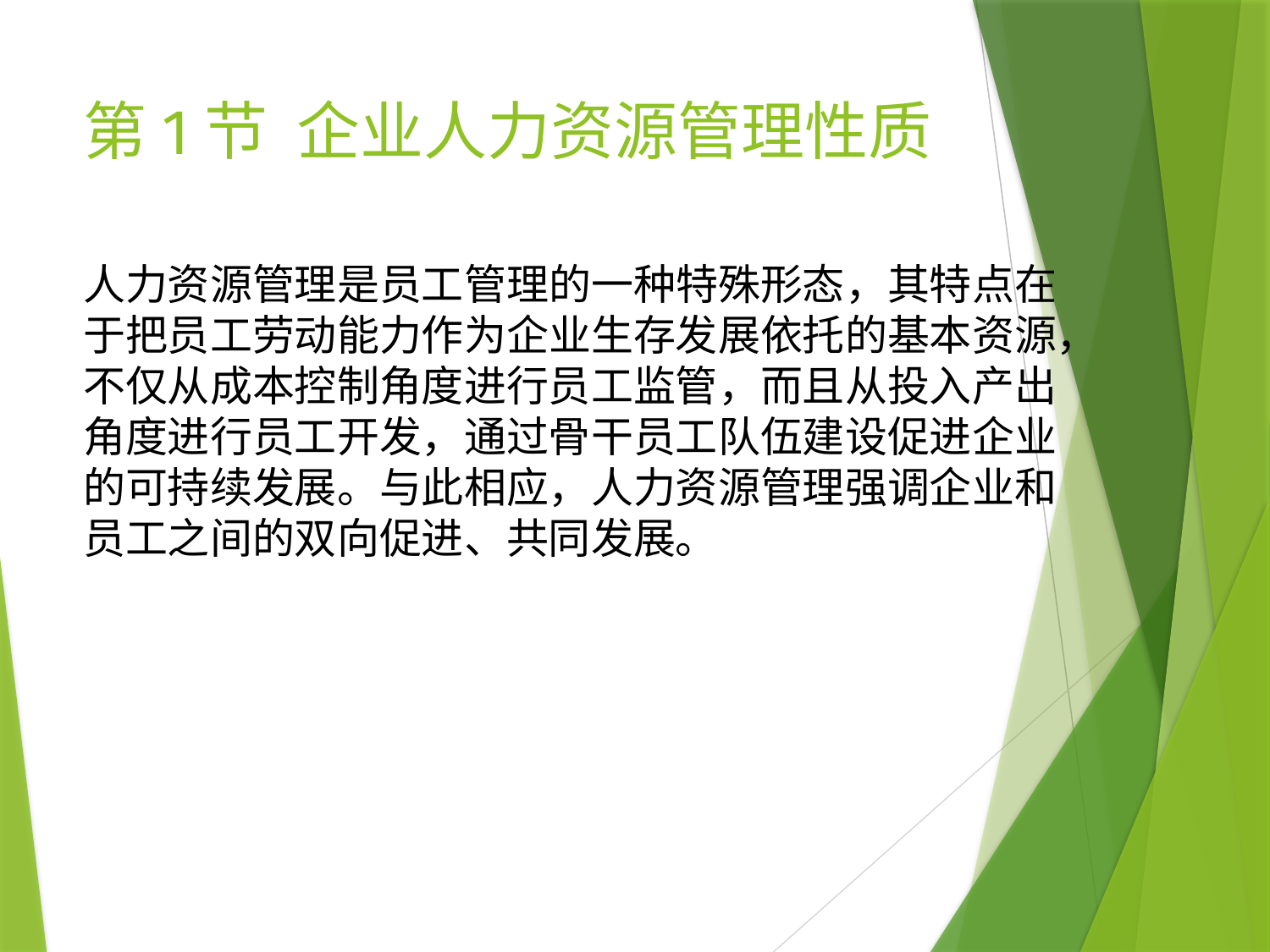

# 第1节  企业人力资源管理性质
人力资源管理是员工管理的一种特殊形态，其特点在于把员工劳动能力作为企业生存发展依托的基本资源，不仅从成本控制角度进行员工监管，而且从投入产出角度进行员工开发，通过骨干员工队伍建设促进企业的可持续发展。与此相应，人力资源管理强调企业和员工之间的双向促进、共同发展。